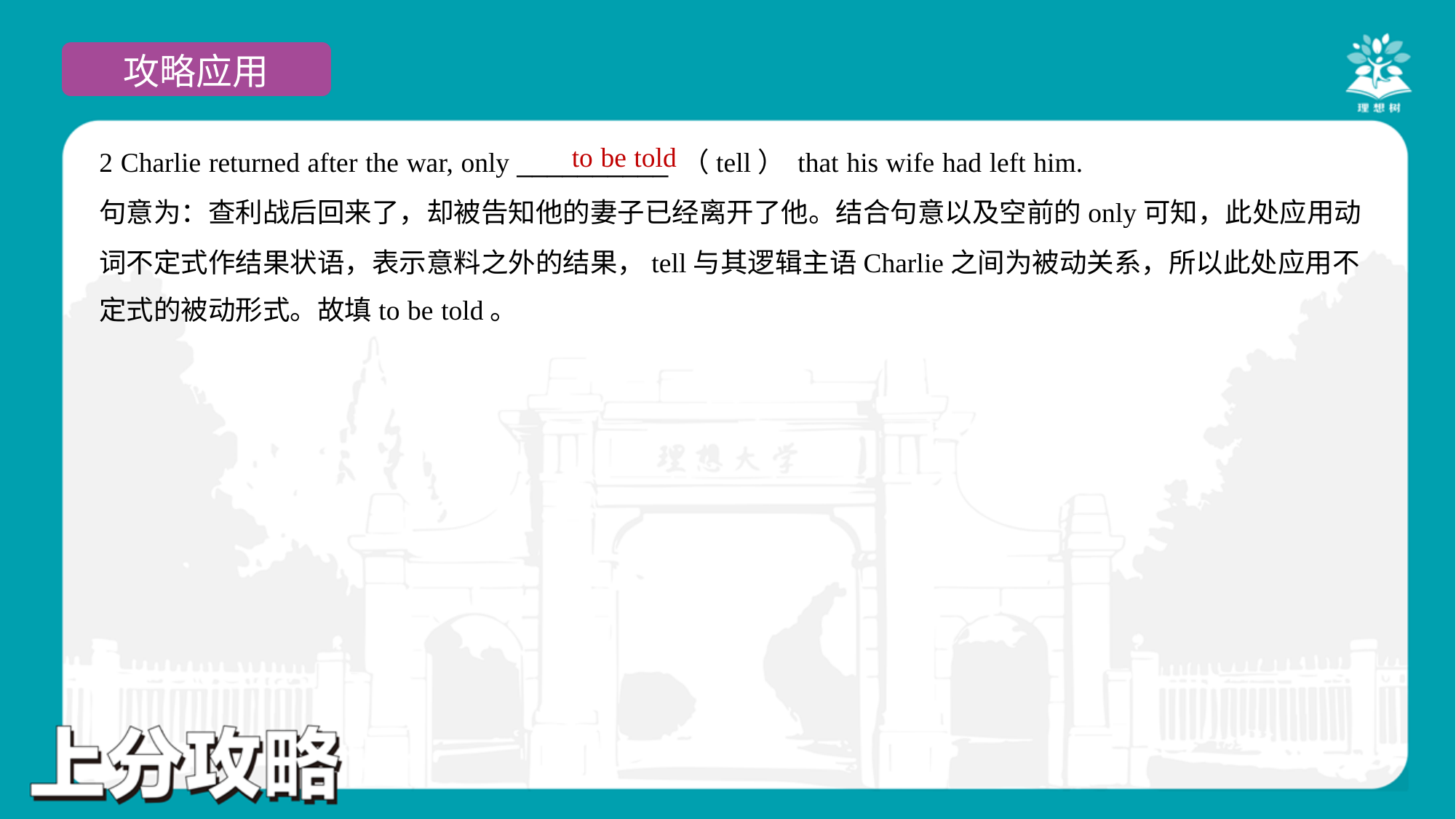

to be told
2 Charlie returned after the war, only __________ （tell） that his wife had left him.
句意为：查利战后回来了，却被告知他的妻子已经离开了他。结合句意以及空前的only可知，此处应用动
词不定式作结果状语，表示意料之外的结果，tell与其逻辑主语Charlie之间为被动关系，所以此处应用不
定式的被动形式。故填to be told。